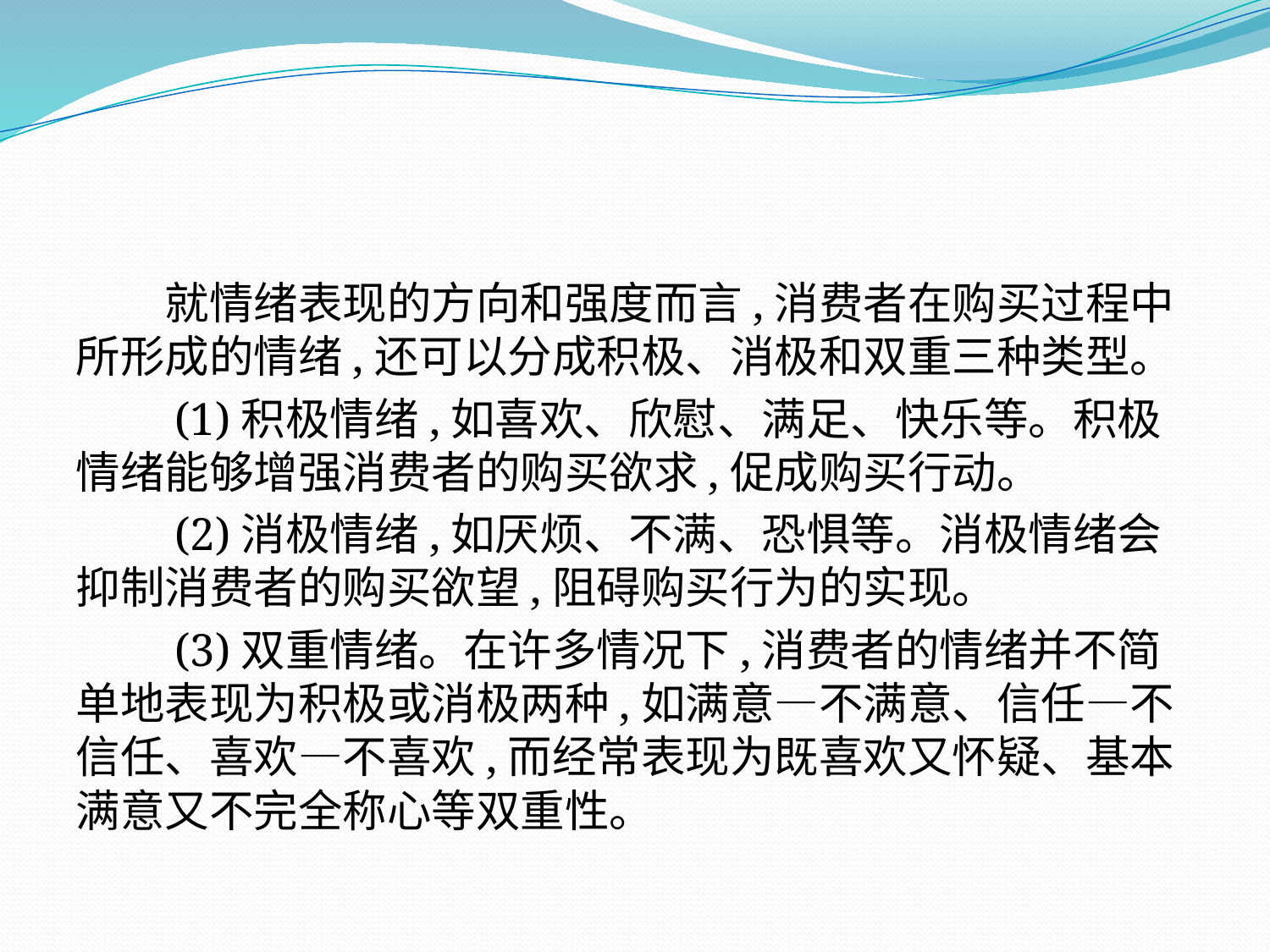

就情绪表现的方向和强度而言,消费者在购买过程中所形成的情绪,还可以分成积极、消极和双重三种类型。
　　(1)积极情绪,如喜欢、欣慰、满足、快乐等。积极情绪能够增强消费者的购买欲求,促成购买行动。
　　(2)消极情绪,如厌烦、不满、恐惧等。消极情绪会抑制消费者的购买欲望,阻碍购买行为的实现。
　　(3)双重情绪。在许多情况下,消费者的情绪并不简单地表现为积极或消极两种,如满意—不满意、信任—不信任、喜欢—不喜欢,而经常表现为既喜欢又怀疑、基本满意又不完全称心等双重性。